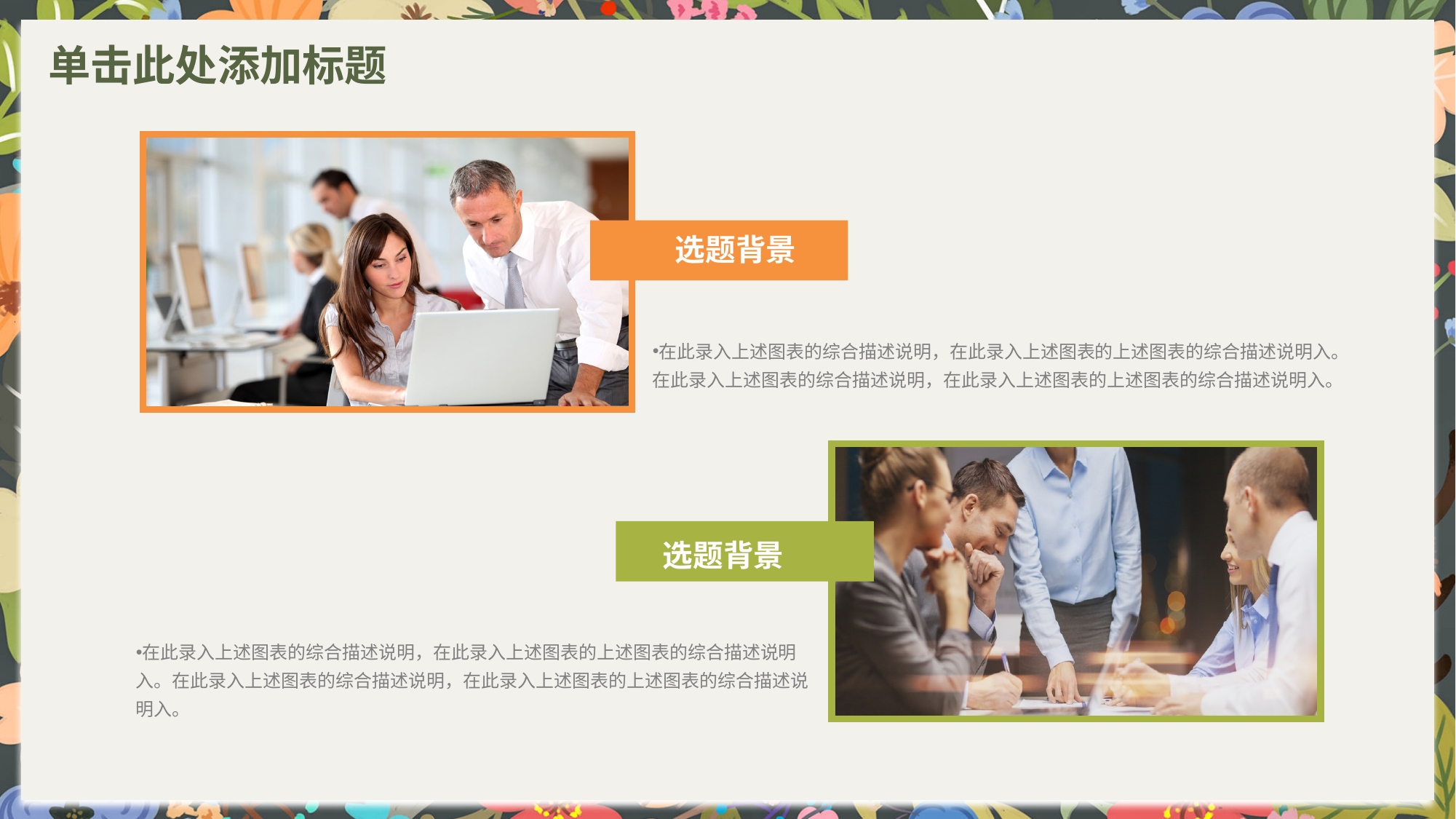

# 单击此处添加标题

选题背景
在此录入上述图表的综合描述说明，在此录入上述图表的上述图表的综合描述说明入。在此录入上述图表的综合描述说明，在此录入上述图表的上述图表的综合描述说明入。

选题背景
在此录入上述图表的综合描述说明，在此录入上述图表的上述图表的综合描述说明入。在此录入上述图表的综合描述说明，在此录入上述图表的上述图表的综合描述说明入。